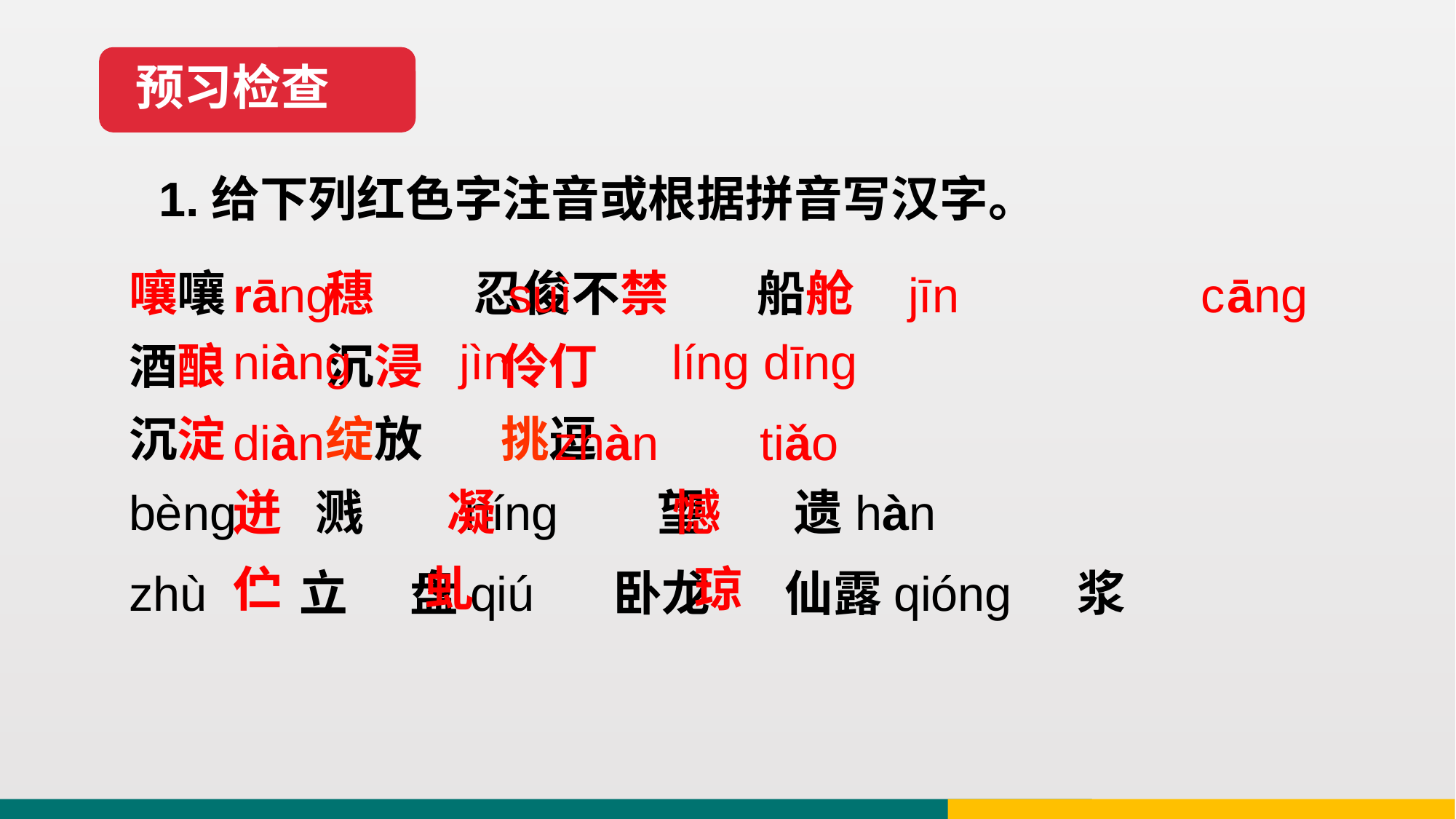

预习检查
1.给下列红色字注音或根据拼音写汉字。
嚷嚷         穗         忍俊不禁        船舱
酒酿         沉浸       伶仃
沉淀         绽放       挑逗
bèng     溅        níng   望        遗hàn
zhù      立     盘qiú     卧龙      仙露qióng    浆
rāng             suì                         jīn                  cāng
niàng        jìn            líng dīng
diàn                 zhàn      tiǎo
迸               凝                憾
伫             虬                    琼